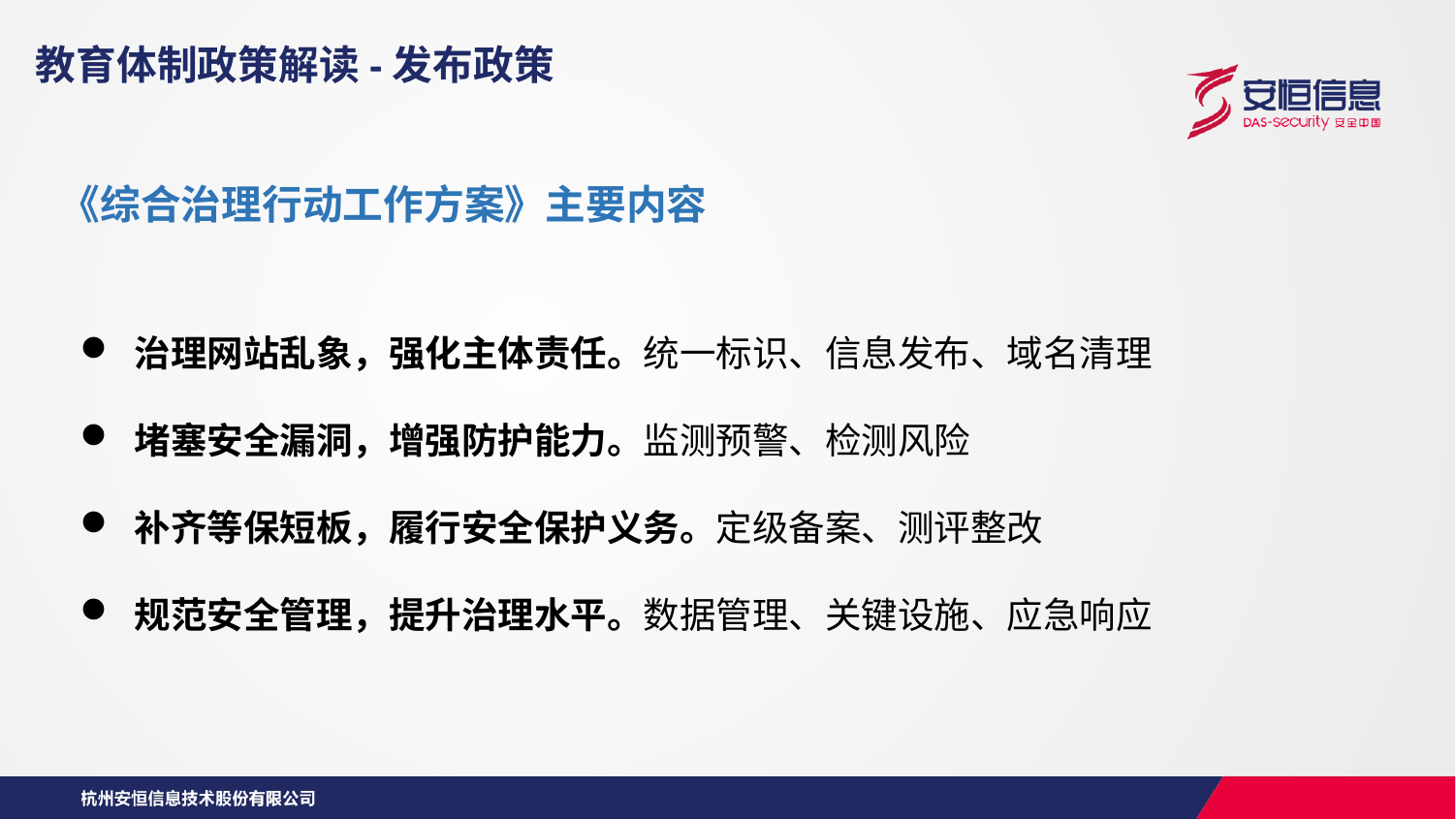

教育体制政策解读-发布政策
《综合治理行动工作方案》主要内容
治理网站乱象，强化主体责任。统一标识、信息发布、域名清理
堵塞安全漏洞，增强防护能力。监测预警、检测风险
补齐等保短板，履行安全保护义务。定级备案、测评整改
规范安全管理，提升治理水平。数据管理、关键设施、应急响应